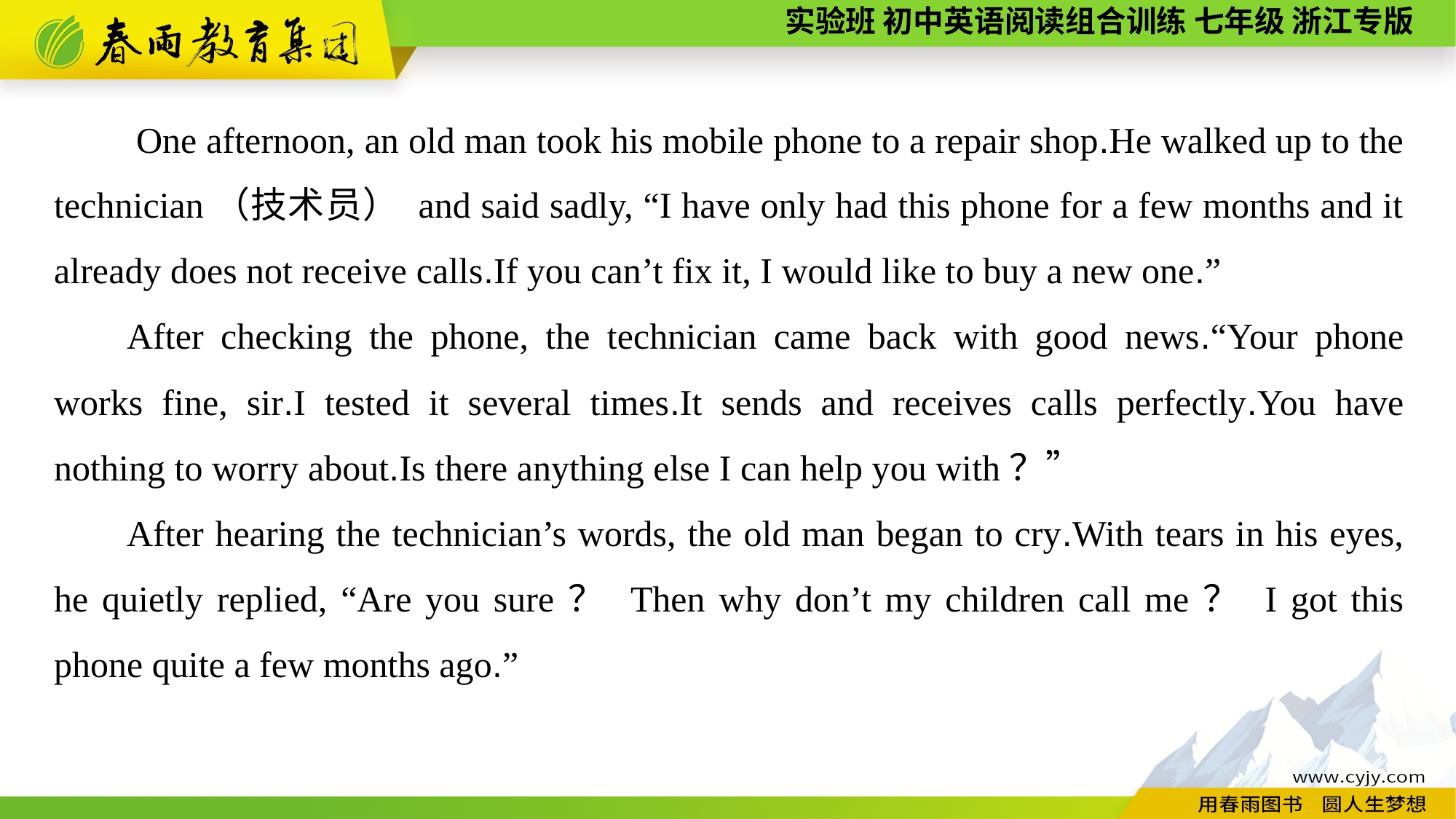

One afternoon, an old man took his mobile phone to a repair shop.He walked up to the technician（技术员） and said sadly, “I have only had this phone for a few months and it already does not receive calls.If you can’t fix it, I would like to buy a new one.”
After checking the phone, the technician came back with good news.“Your phone works fine, sir.I tested it several times.It sends and receives calls perfectly.You have nothing to worry about.Is there anything else I can help you with？”
After hearing the technician’s words, the old man began to cry.With tears in his eyes, he quietly replied, “Are you sure？ Then why don’t my children call me？ I got this phone quite a few months ago.”